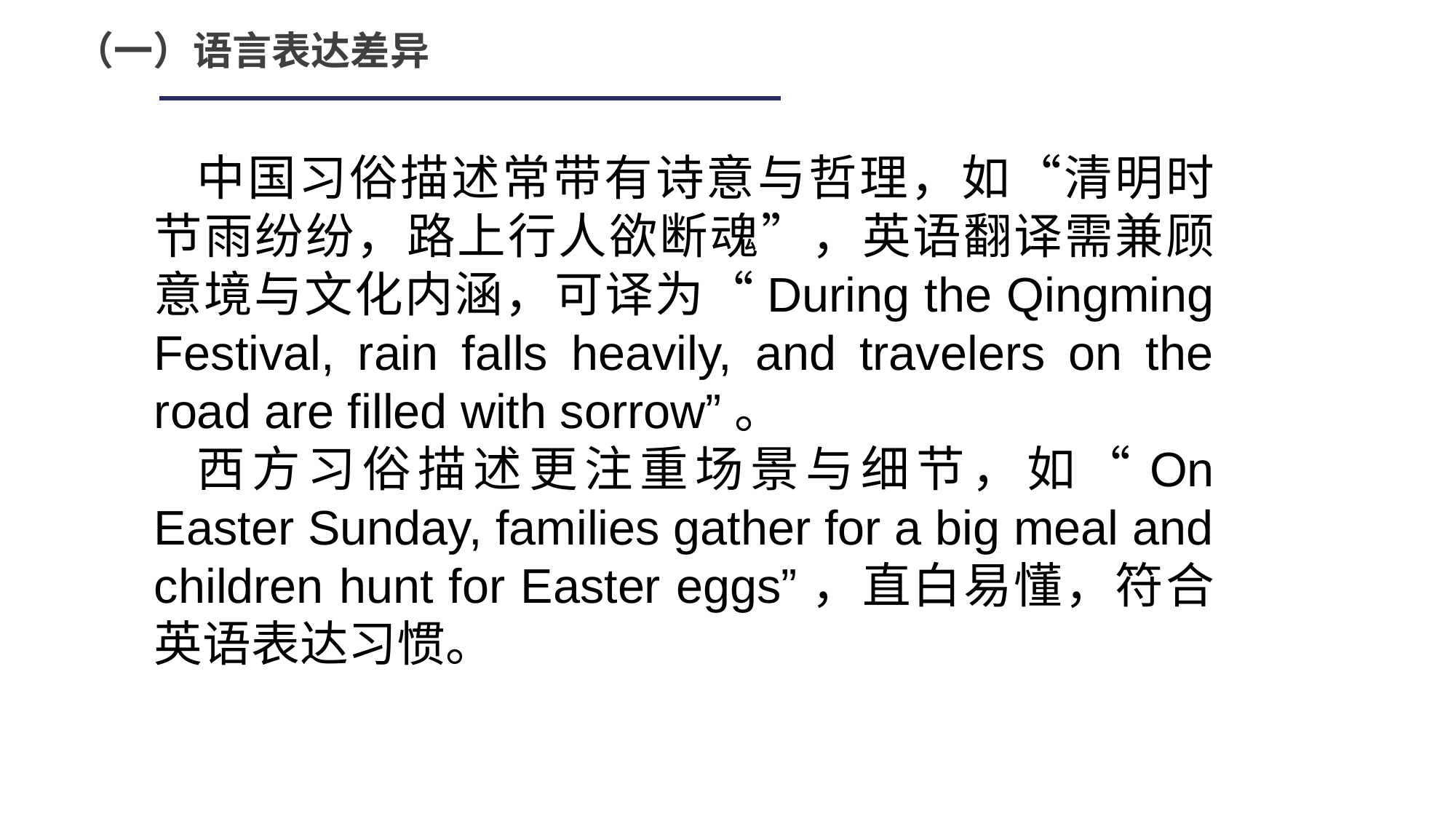

（一）‌语言表达差异
中国习俗描述常带有诗意与哲理，如“清明时节雨纷纷，路上行人欲断魂”，英语翻译需兼顾意境与文化内涵，可译为“During the Qingming Festival, rain falls heavily, and travelers on the road are filled with sorrow”。
西方习俗描述更注重场景与细节，如“On Easter Sunday, families gather for a big meal and children hunt for Easter eggs”，直白易懂，符合英语表达习惯。